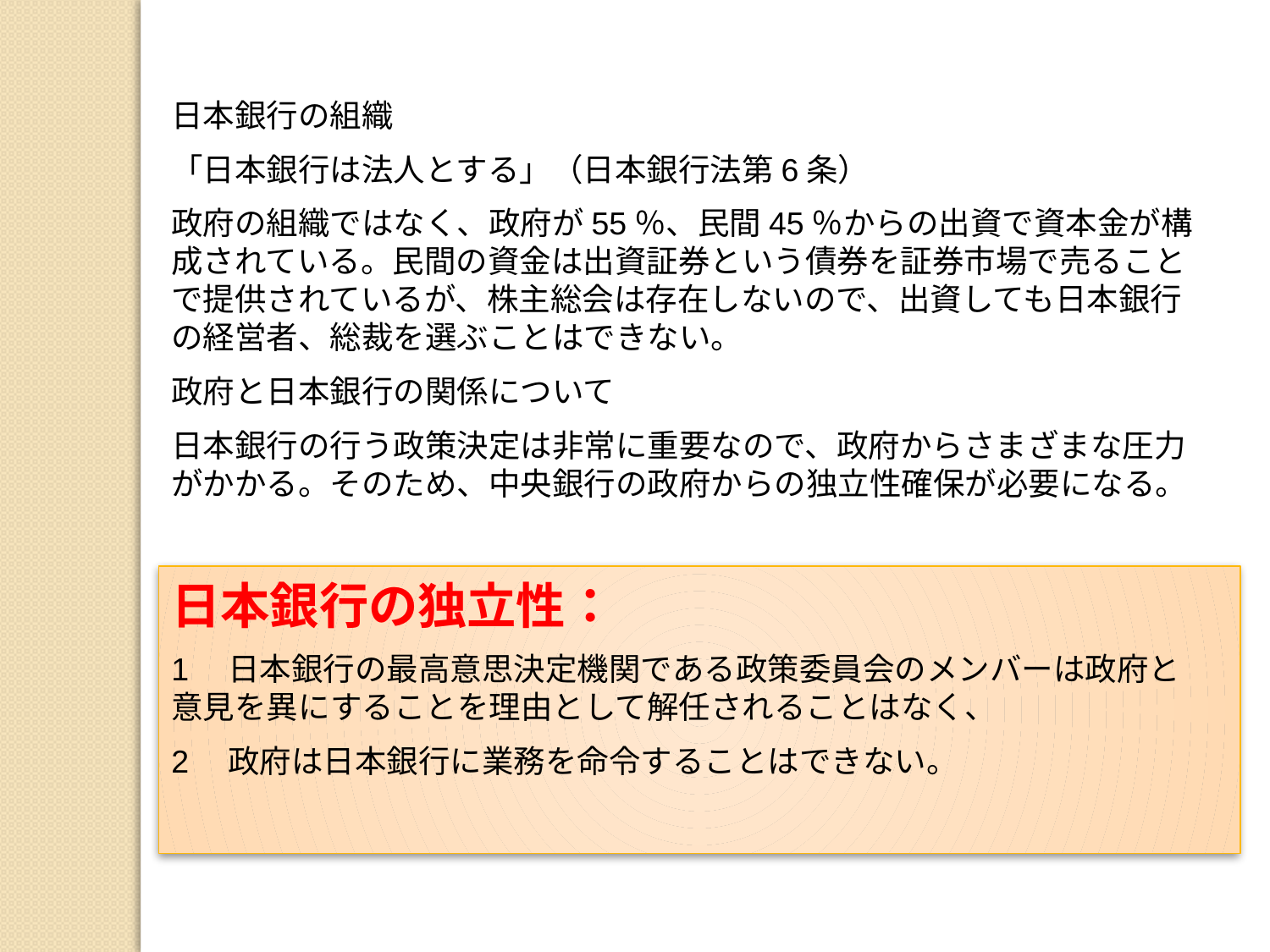

日本銀行の組織
「日本銀行は法人とする」（日本銀行法第6条）
政府の組織ではなく、政府が55％、民間45％からの出資で資本金が構成されている。民間の資金は出資証券という債券を証券市場で売ることで提供されているが、株主総会は存在しないので、出資しても日本銀行の経営者、総裁を選ぶことはできない。
政府と日本銀行の関係について
日本銀行の行う政策決定は非常に重要なので、政府からさまざまな圧力がかかる。そのため、中央銀行の政府からの独立性確保が必要になる。

日本銀行の独立性：
1　日本銀行の最高意思決定機関である政策委員会のメンバーは政府と意見を異にすることを理由として解任されることはなく、
2　政府は日本銀行に業務を命令することはできない。